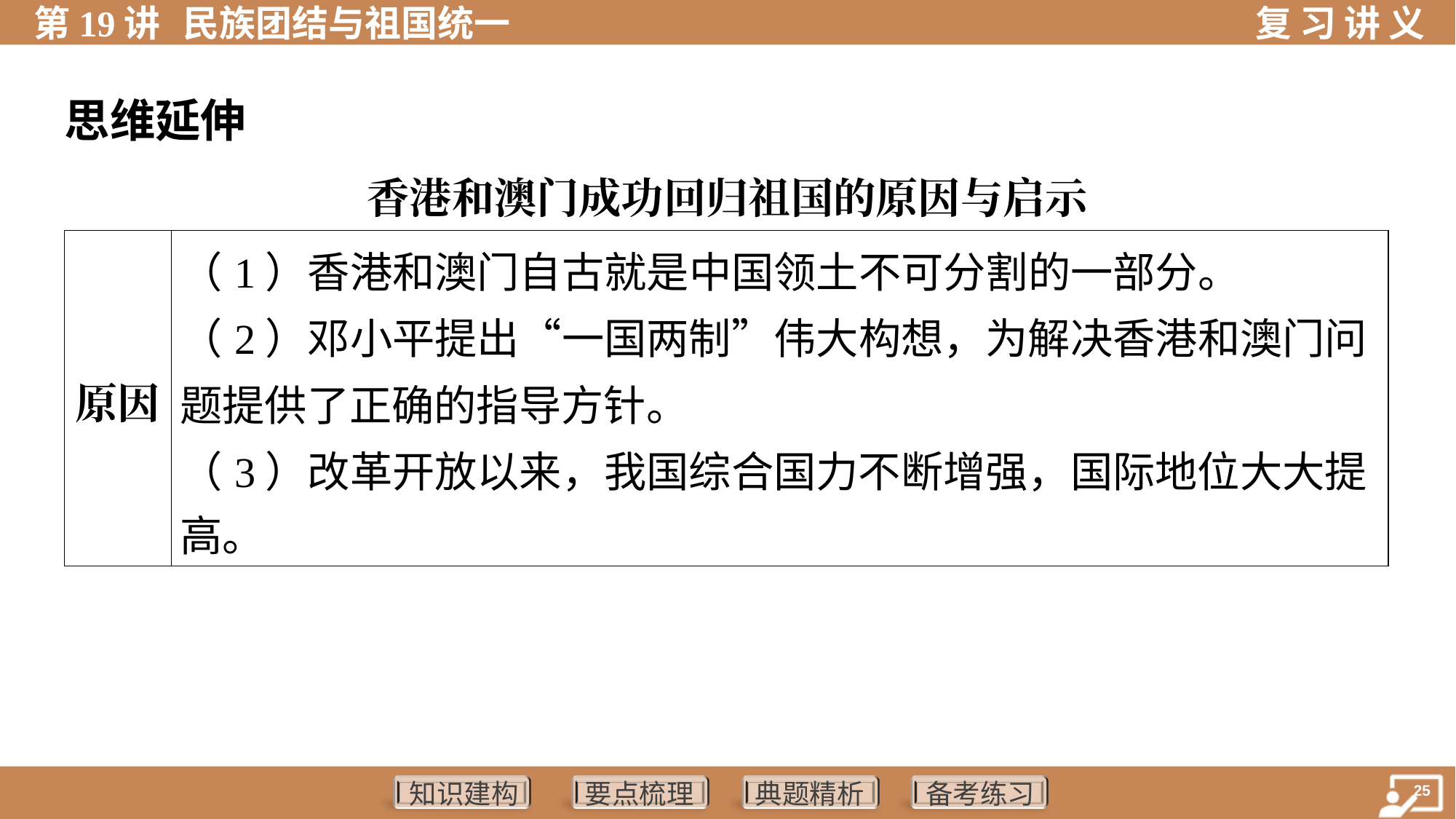

思维延伸
香港和澳门成功回归祖国的原因与启示
| 原因 | （1）香港和澳门自古就是中国领土不可分割的一部分。 （2）邓小平提出“一国两制”伟大构想，为解决香港和澳门问题提供了正确的指导方针。 （3）改革开放以来，我国综合国力不断增强，国际地位大大提 高。 |
| --- | --- |